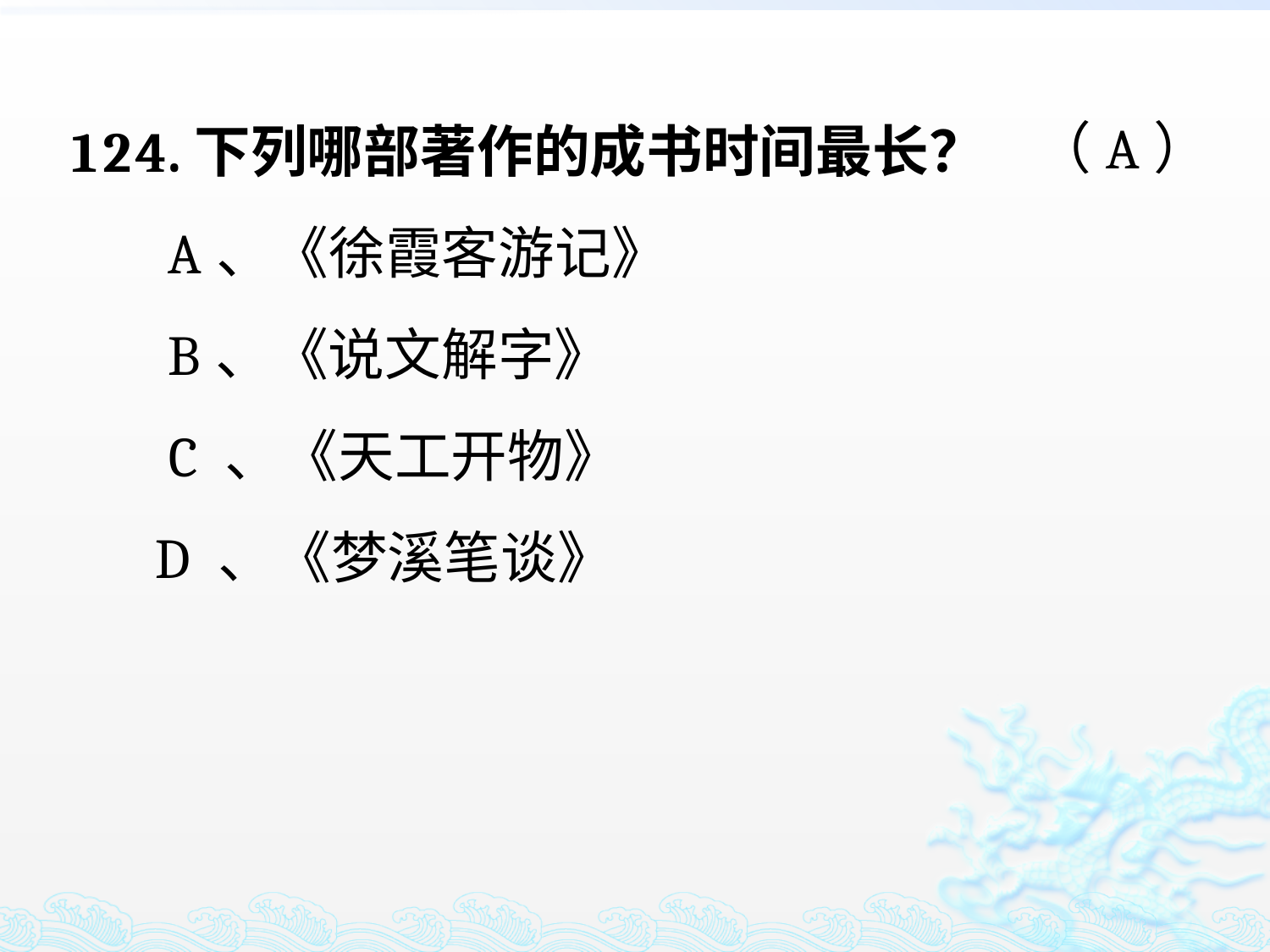

124.下列哪部著作的成书时间最长？
        A、《徐霞客游记》
        B、《说文解字》
        C 、《天工开物》
       D 、《梦溪笔谈》
（A）